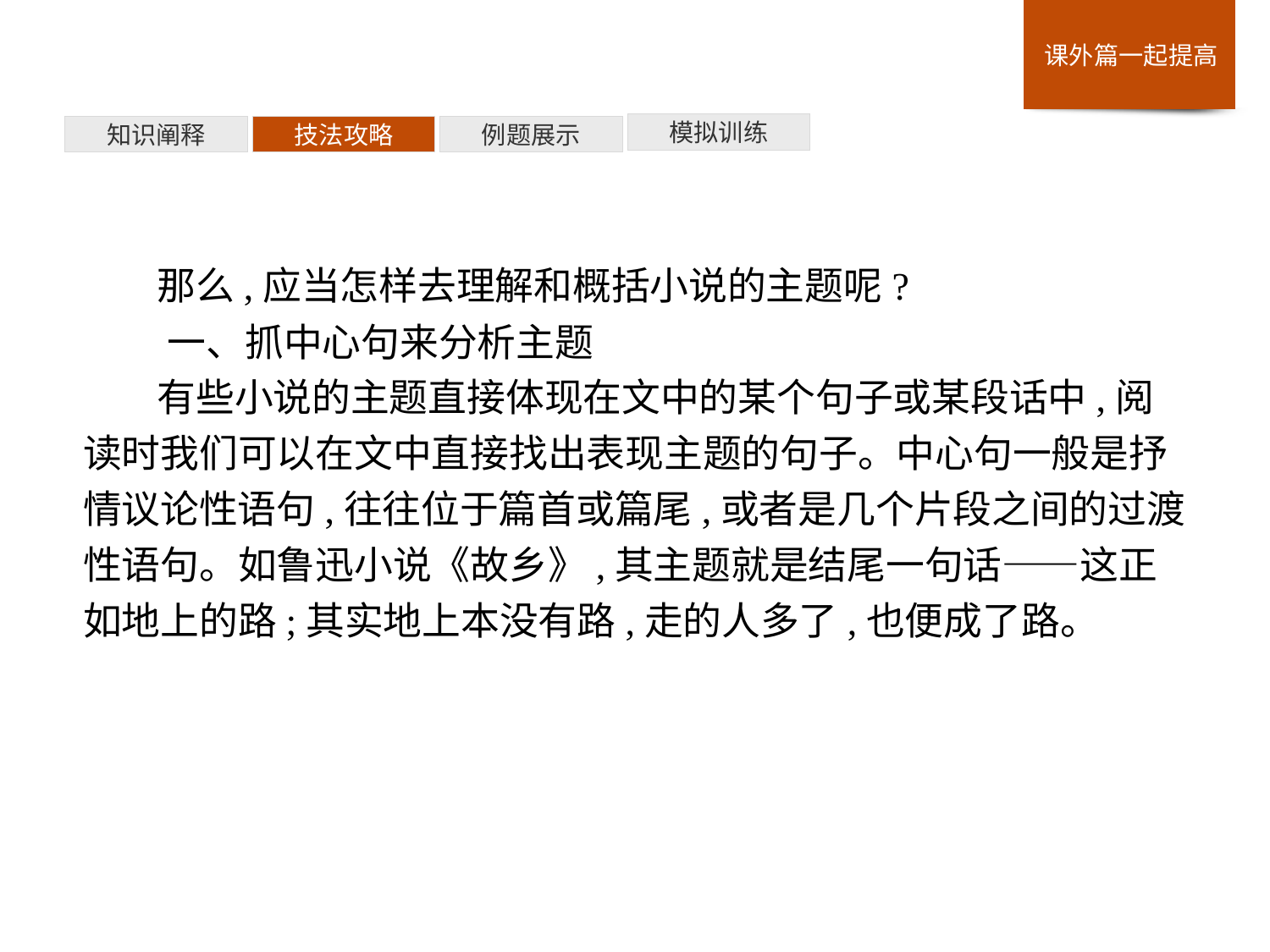

模拟训练
例题展示
技法攻略
知识阐释
那么,应当怎样去理解和概括小说的主题呢?
一、抓中心句来分析主题
有些小说的主题直接体现在文中的某个句子或某段话中,阅读时我们可以在文中直接找出表现主题的句子。中心句一般是抒情议论性语句,往往位于篇首或篇尾,或者是几个片段之间的过渡性语句。如鲁迅小说《故乡》,其主题就是结尾一句话——这正如地上的路;其实地上本没有路,走的人多了,也便成了路。